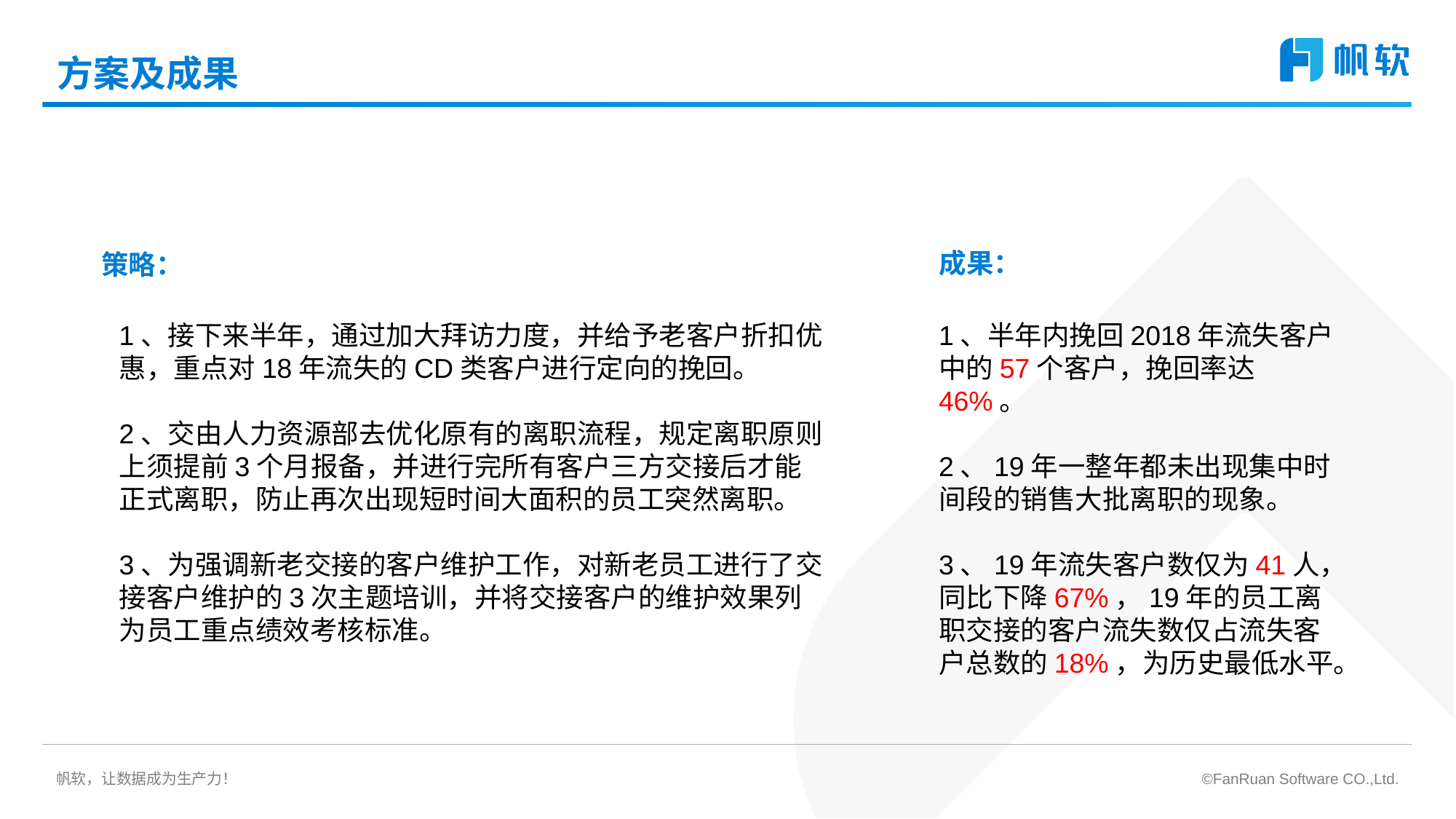

# 方案及成果
成果：
策略：
1、接下来半年，通过加大拜访力度，并给予老客户折扣优惠，重点对18年流失的CD类客户进行定向的挽回。

2、交由人力资源部去优化原有的离职流程，规定离职原则上须提前3个月报备，并进行完所有客户三方交接后才能正式离职，防止再次出现短时间大面积的员工突然离职。

3、为强调新老交接的客户维护工作，对新老员工进行了交接客户维护的3次主题培训，并将交接客户的维护效果列为员工重点绩效考核标准。

1、半年内挽回2018年流失客户中的57个客户，挽回率达46%。

2、19年一整年都未出现集中时间段的销售大批离职的现象。

3、19年流失客户数仅为41人，同比下降67%，19年的员工离职交接的客户流失数仅占流失客户总数的18%，为历史最低水平。